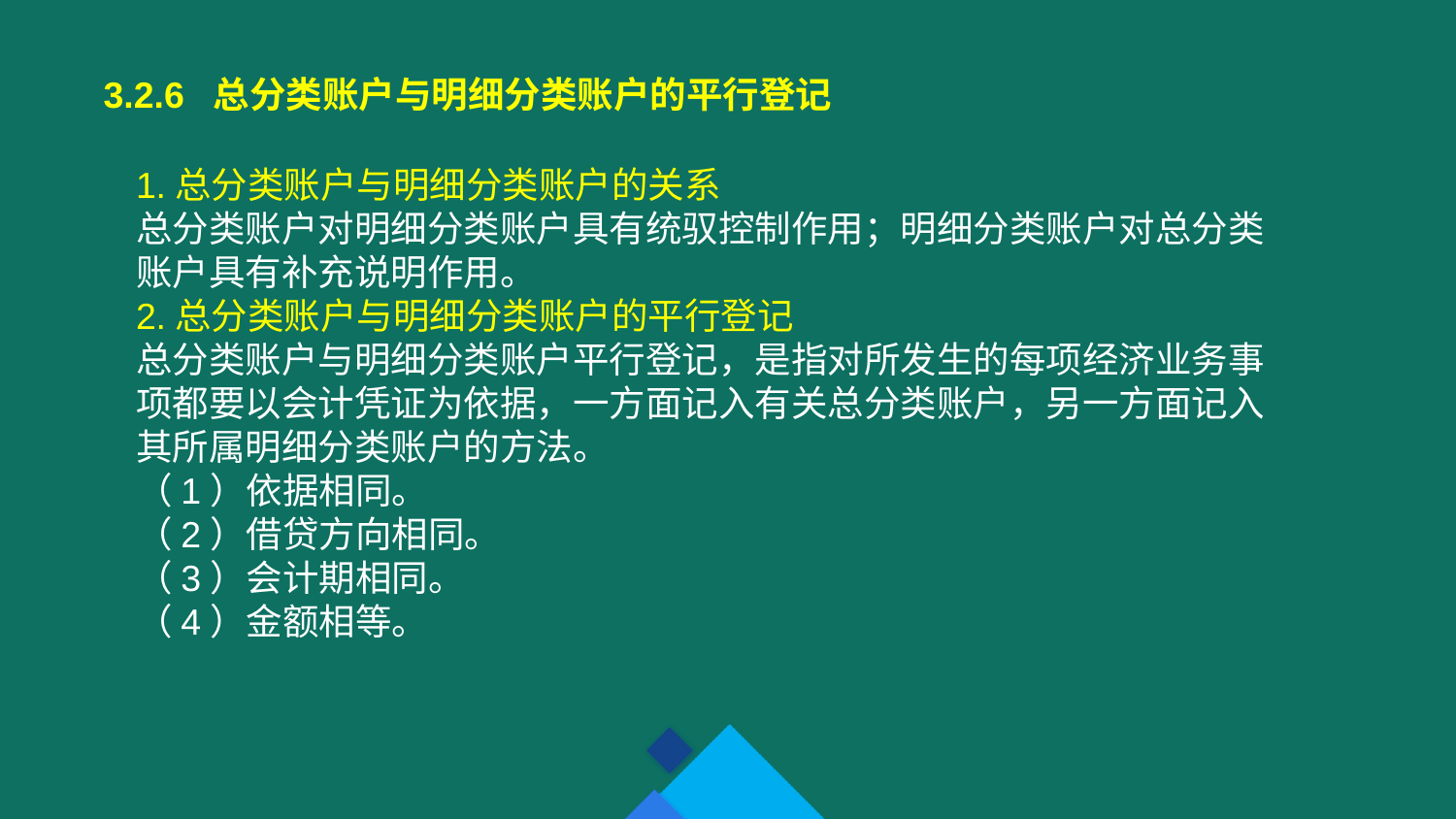

3.2.6  总分类账户与明细分类账户的平行登记
1.总分类账户与明细分类账户的关系
总分类账户对明细分类账户具有统驭控制作用；明细分类账户对总分类账户具有补充说明作用。
2.总分类账户与明细分类账户的平行登记
总分类账户与明细分类账户平行登记，是指对所发生的每项经济业务事项都要以会计凭证为依据，一方面记入有关总分类账户，另一方面记入其所属明细分类账户的方法。
（1）依据相同。
（2）借贷方向相同。
（3）会计期相同。
（4）金额相等。